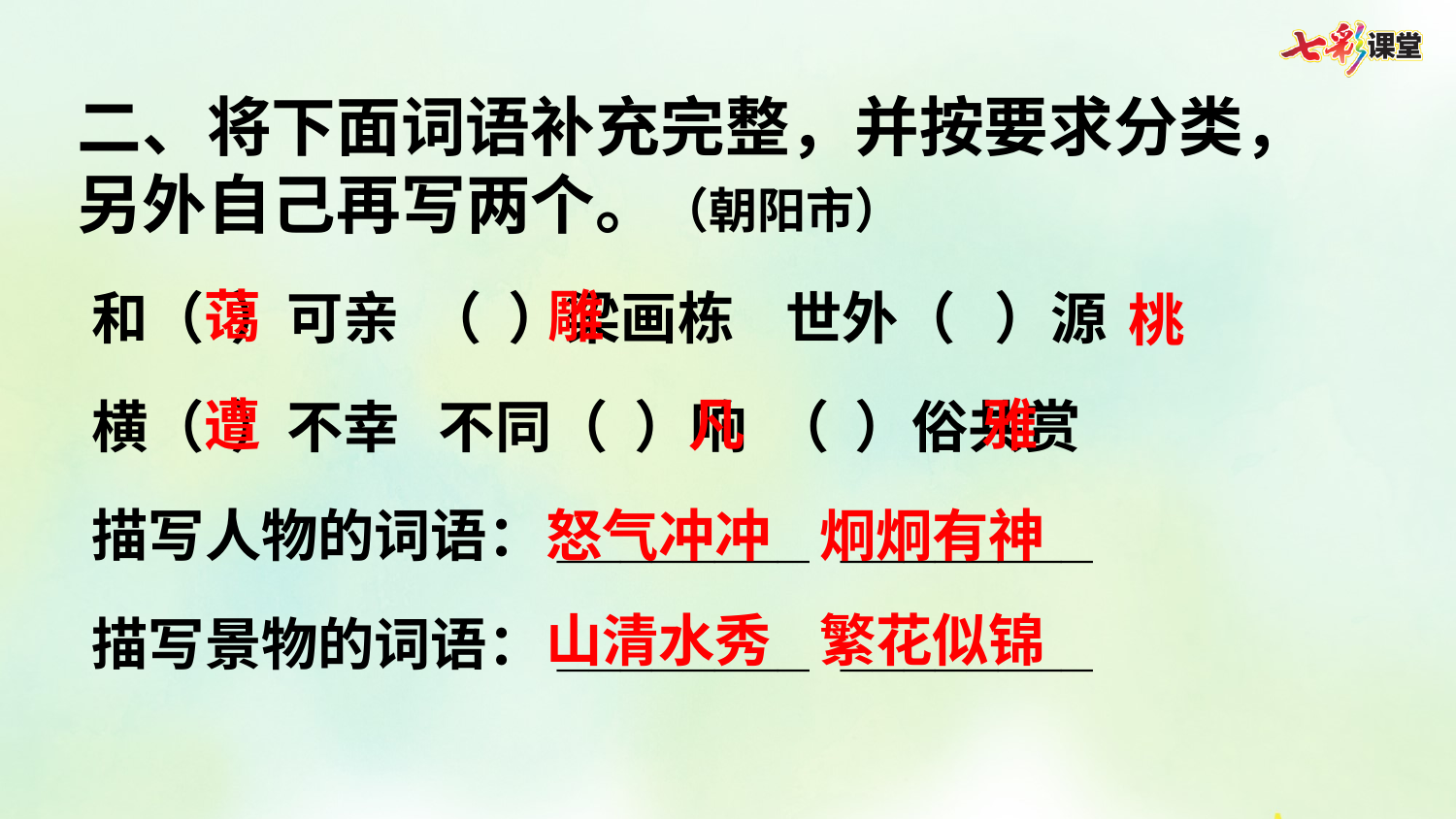

二、将下面词语补充完整，并按要求分类，另外自己再写两个。（朝阳市）
蔼
雕
桃
和（  ）可亲  （  ）梁画栋    世外（   ）源

横（  ）不幸   不同（  ）响  （  ）俗共赏

描写人物的词语：________  ________

描写景物的词语：________  ________
遭
凡
雅
怒气冲冲
炯炯有神
山清水秀
繁花似锦